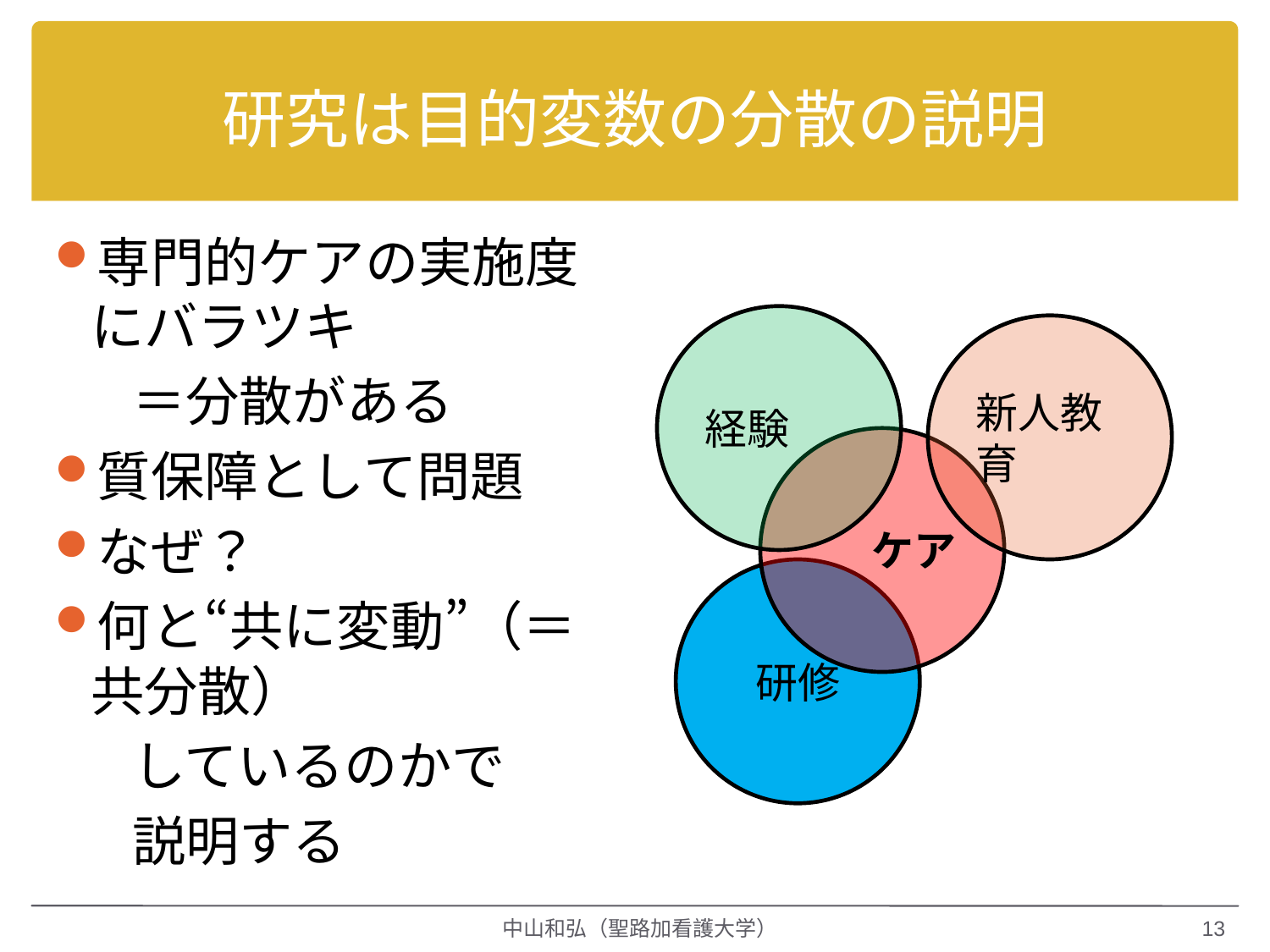

# 研究は目的変数の分散の説明
専門的ケアの実施度にバラツキ
　＝分散がある
質保障として問題
なぜ？
何と“共に変動”（＝共分散）
　しているのかで
　説明する
経験
ケア
研修
新人教育
中山和弘（聖路加看護大学）
13